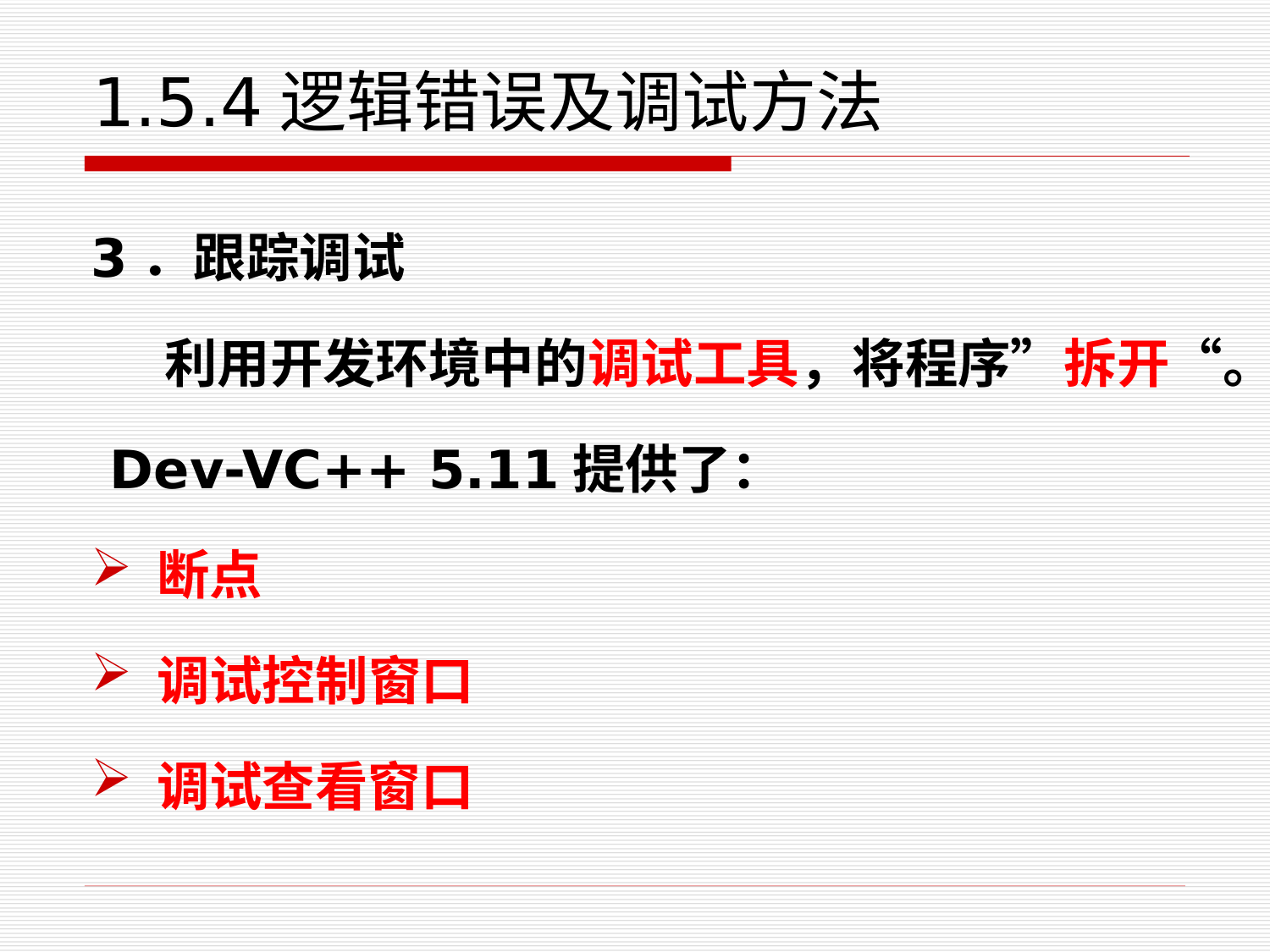

# 1.5.4逻辑错误及调试方法
3．跟踪调试
     利用开发环境中的调试工具，将程序”拆开“。
 Dev-VC++ 5.11提供了：
断点
调试控制窗口
调试查看窗口